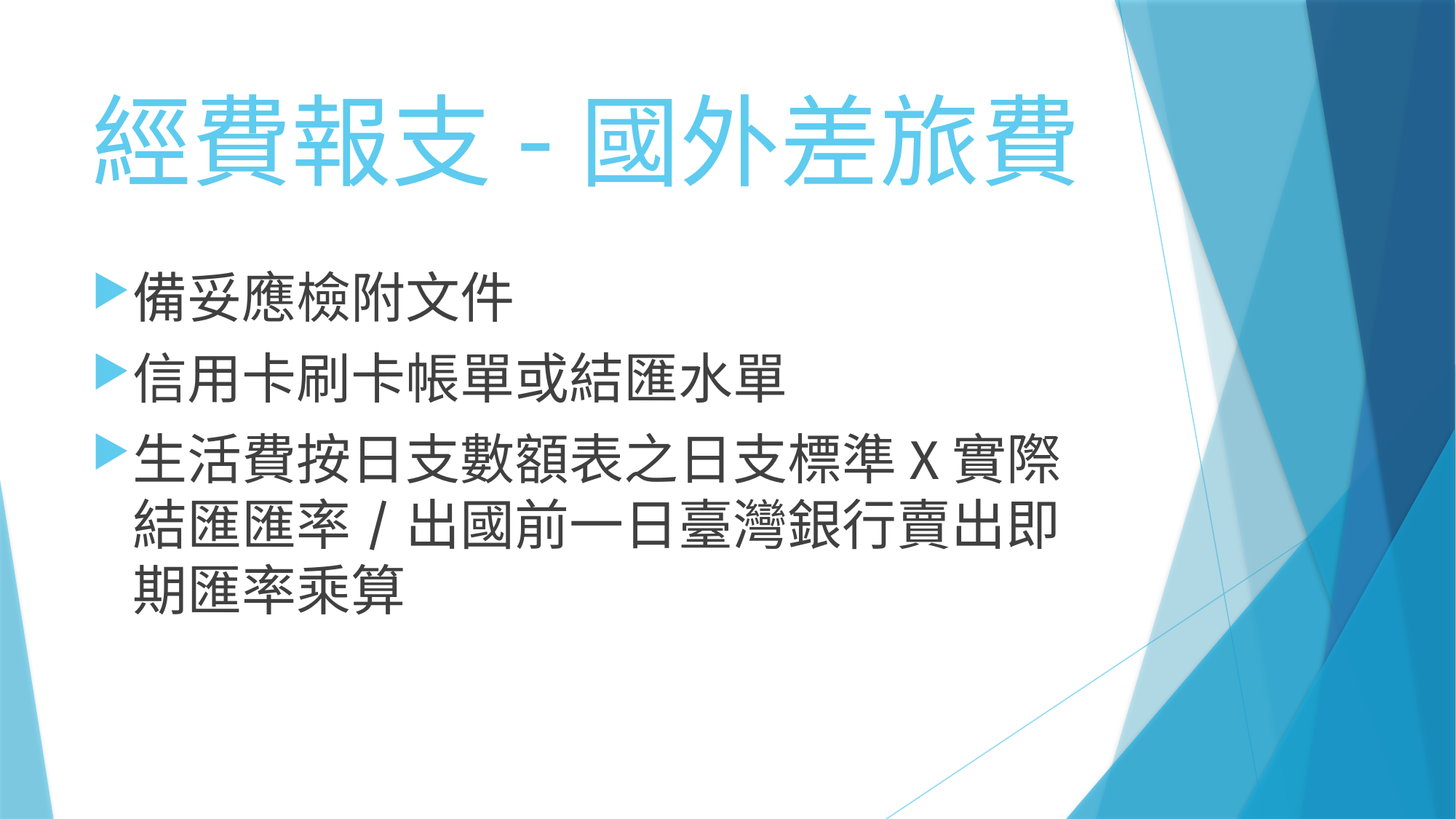

# 經費報支-國外差旅費
備妥應檢附文件
信用卡刷卡帳單或結匯水單
生活費按日支數額表之日支標準X實際結匯匯率/出國前一日臺灣銀行賣出即期匯率乘算